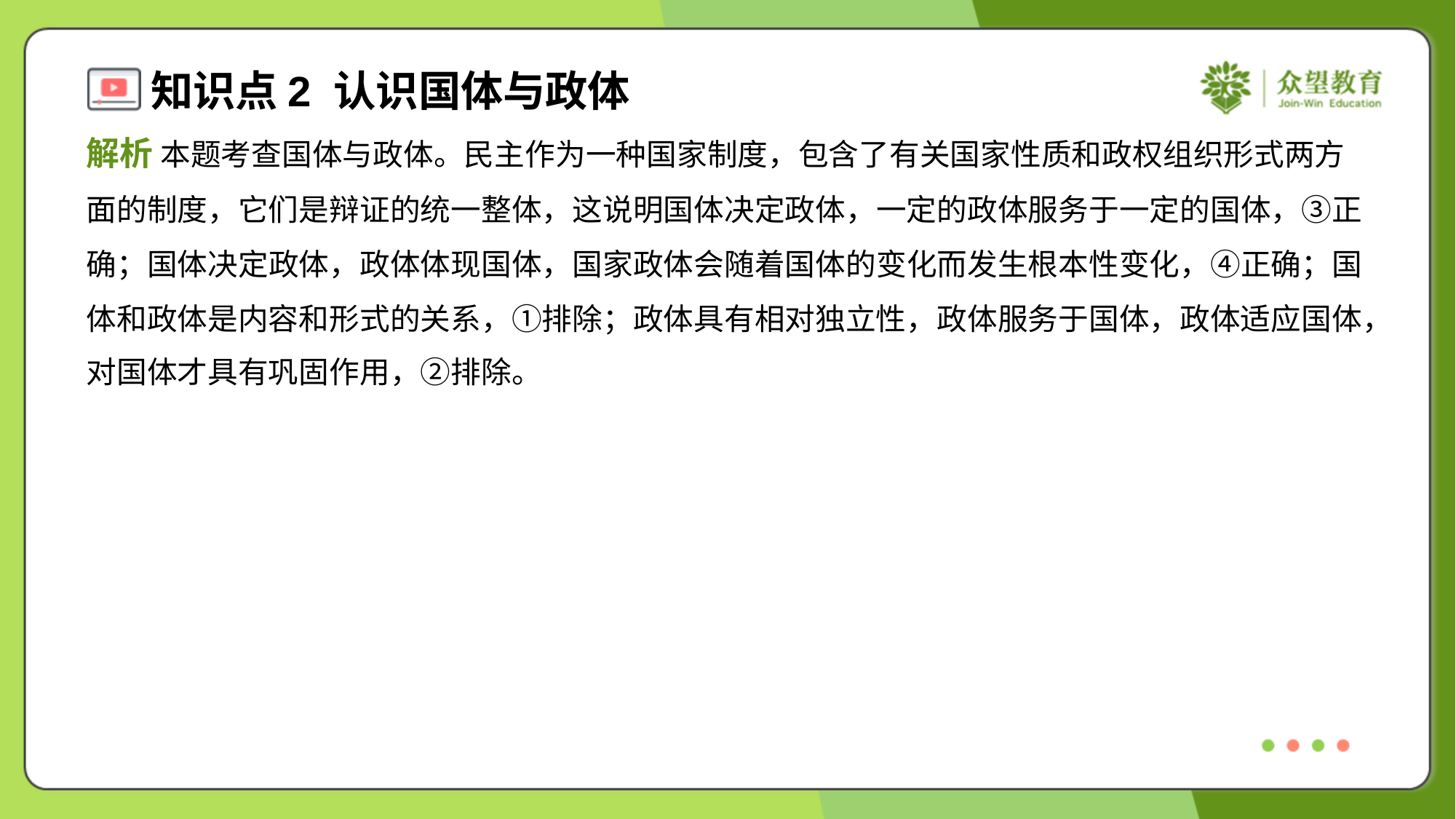

解析 本题考查国体与政体。民主作为一种国家制度，包含了有关国家性质和政权组织形式两方
面的制度，它们是辩证的统一整体，这说明国体决定政体，一定的政体服务于一定的国体，③正
确；国体决定政体，政体体现国体，国家政体会随着国体的变化而发生根本性变化，④正确；国
体和政体是内容和形式的关系，①排除；政体具有相对独立性，政体服务于国体，政体适应国体，
对国体才具有巩固作用，②排除。